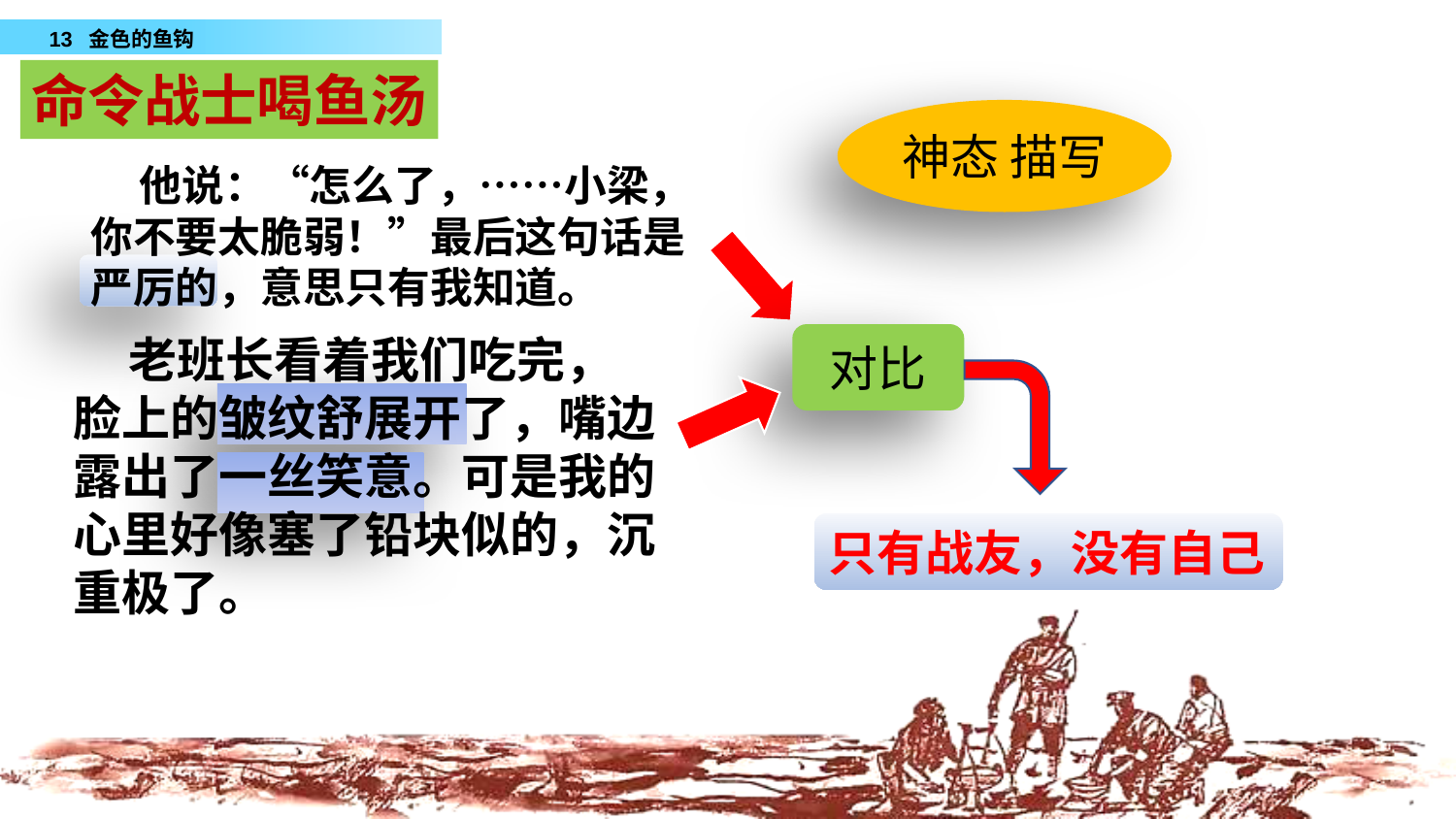

命令战士喝鱼汤
神态 描写
    他说：“怎么了，……小梁，你不要太脆弱！”最后这句话是严厉的，意思只有我知道。

    老班长看着我们吃完，脸上的皱纹舒展开了，嘴边露出了一丝笑意。可是我的心里好像塞了铅块似的，沉重极了。
对比

只有战友，没有自己